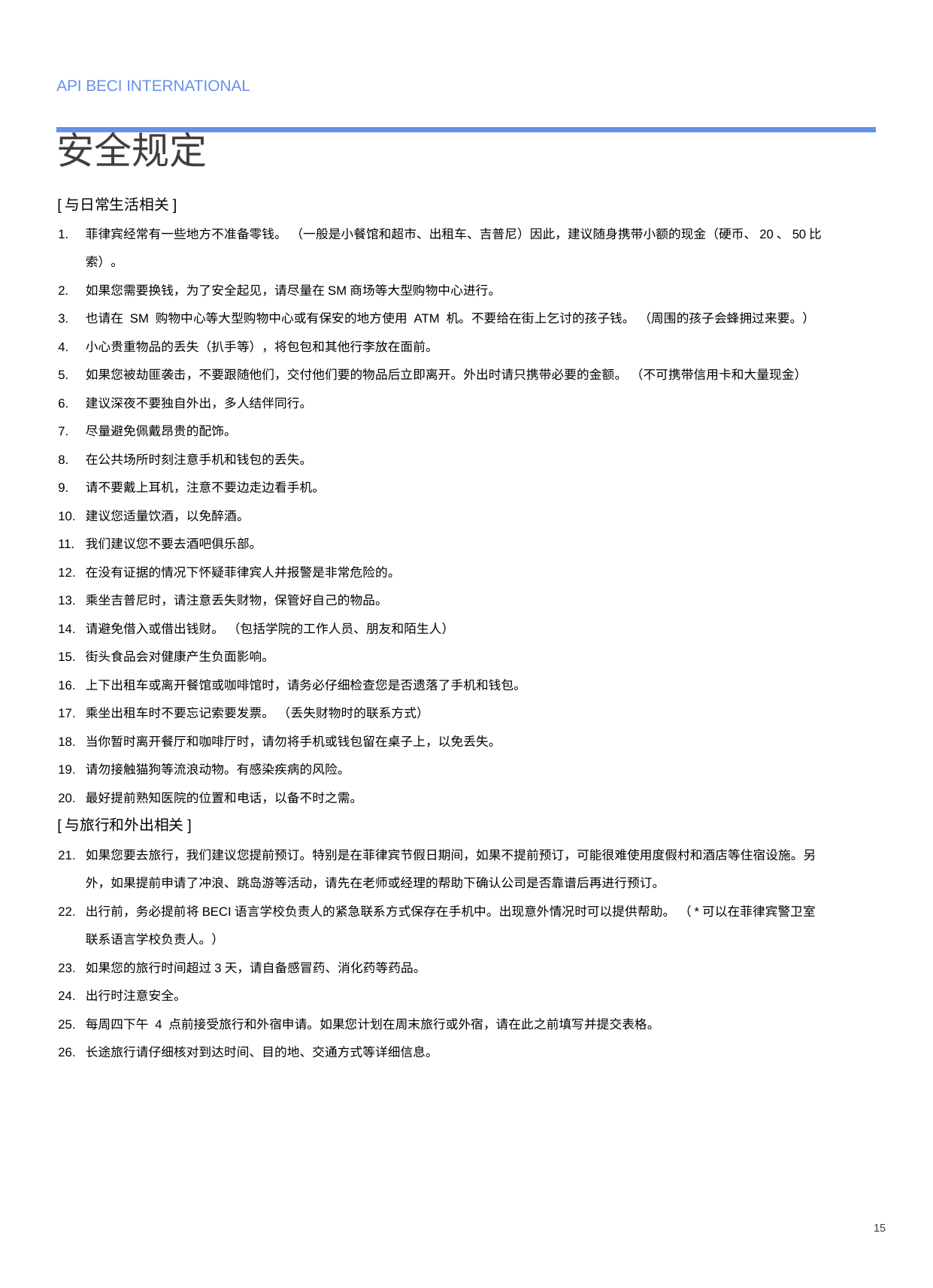

API BECI INTERNATIONAL

安全规定

[与日常生活相关]
菲律宾经常有一些地方不准备零钱。 （一般是小餐馆和超市、出租车、吉普尼）因此，建议随身携带小额的现金（硬币、20、50比索）。
如果您需要换钱，为了安全起见，请尽量在SM商场等大型购物中心进行。
也请在 SM 购物中心等大型购物中心或有保安的地方使用 ATM 机。不要给在街上乞讨的孩子钱。 （周围的孩子会蜂拥过来要。）
小心贵重物品的丢失（扒手等），将包包和其他行李放在面前。
如果您被劫匪袭击，不要跟随他们，交付他们要的物品后立即离开。外出时请只携带必要的金额。 （不可携带信用卡和大量现金）
建议深夜不要独自外出，多人结伴同行。
尽量避免佩戴昂贵的配饰。
在公共场所时刻注意手机和钱包的丢失。
请不要戴上耳机，注意不要边走边看手机。
建议您适量饮酒，以免醉酒。
我们建议您不要去酒吧俱乐部。
在没有证据的情况下怀疑菲律宾人并报警是非常危险的。
乘坐吉普尼时，请注意丢失财物，保管好自己的物品。
请避免借入或借出钱财。 （包括学院的工作人员、朋友和陌生人）
街头食品会对健康产生负面影响。
上下出租车或离开餐馆或咖啡馆时，请务必仔细检查您是否遗落了手机和钱包。
乘坐出租车时不要忘记索要发票。 （丢失财物时的联系方式）
当你暂时离开餐厅和咖啡厅时，请勿将手机或钱包留在桌子上，以免丢失。
请勿接触猫狗等流浪动物。有感染疾病的风险。
最好提前熟知医院的位置和电话，以备不时之需。
[与旅行和外出相关]
如果您要去旅行，我们建议您提前预订。特别是在菲律宾节假日期间，如果不提前预订，可能很难使用度假村和酒店等住宿设施。另外，如果提前申请了冲浪、跳岛游等活动，请先在老师或经理的帮助下确认公司是否靠谱后再进行预订。
出行前，务必提前将BECI语言学校负责人的紧急联系方式保存在手机中。出现意外情况时可以提供帮助。 （*可以在菲律宾警卫室联系语言学校负责人。）
如果您的旅行时间超过3天，请自备感冒药、消化药等药品。
出行时注意安全。
每周四下午 4 点前接受旅行和外宿申请。如果您计划在周末旅行或外宿，请在此之前填写并提交表格。
长途旅行请仔细核对到达时间、目的地、交通方式等详细信息。
15